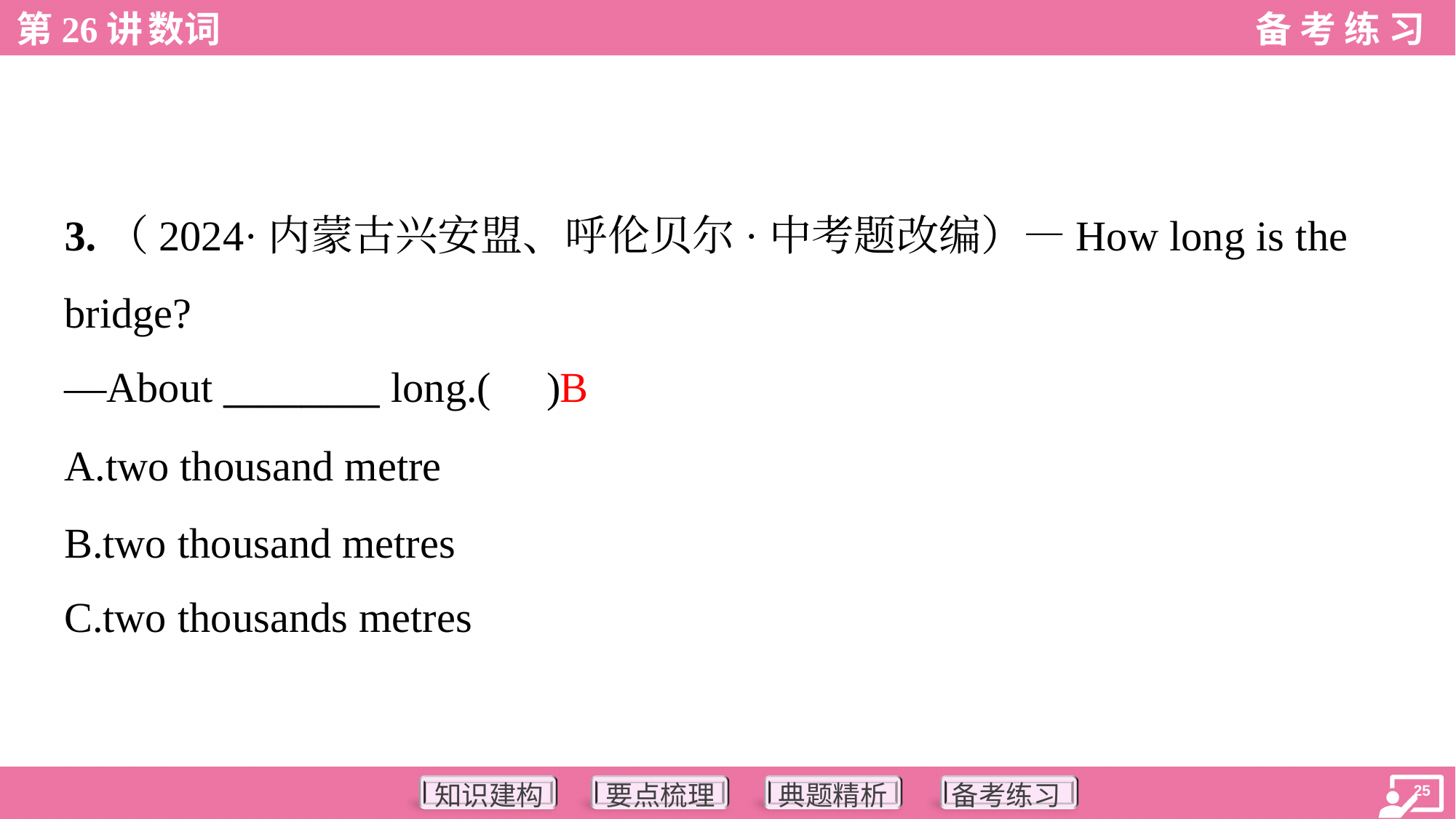

3.（2024·内蒙古兴安盟、呼伦贝尔·中考题改编）—How long is the
bridge?
—About ________ long.(     )
B
A.two thousand metre
B.two thousand metres
C.two thousands metres